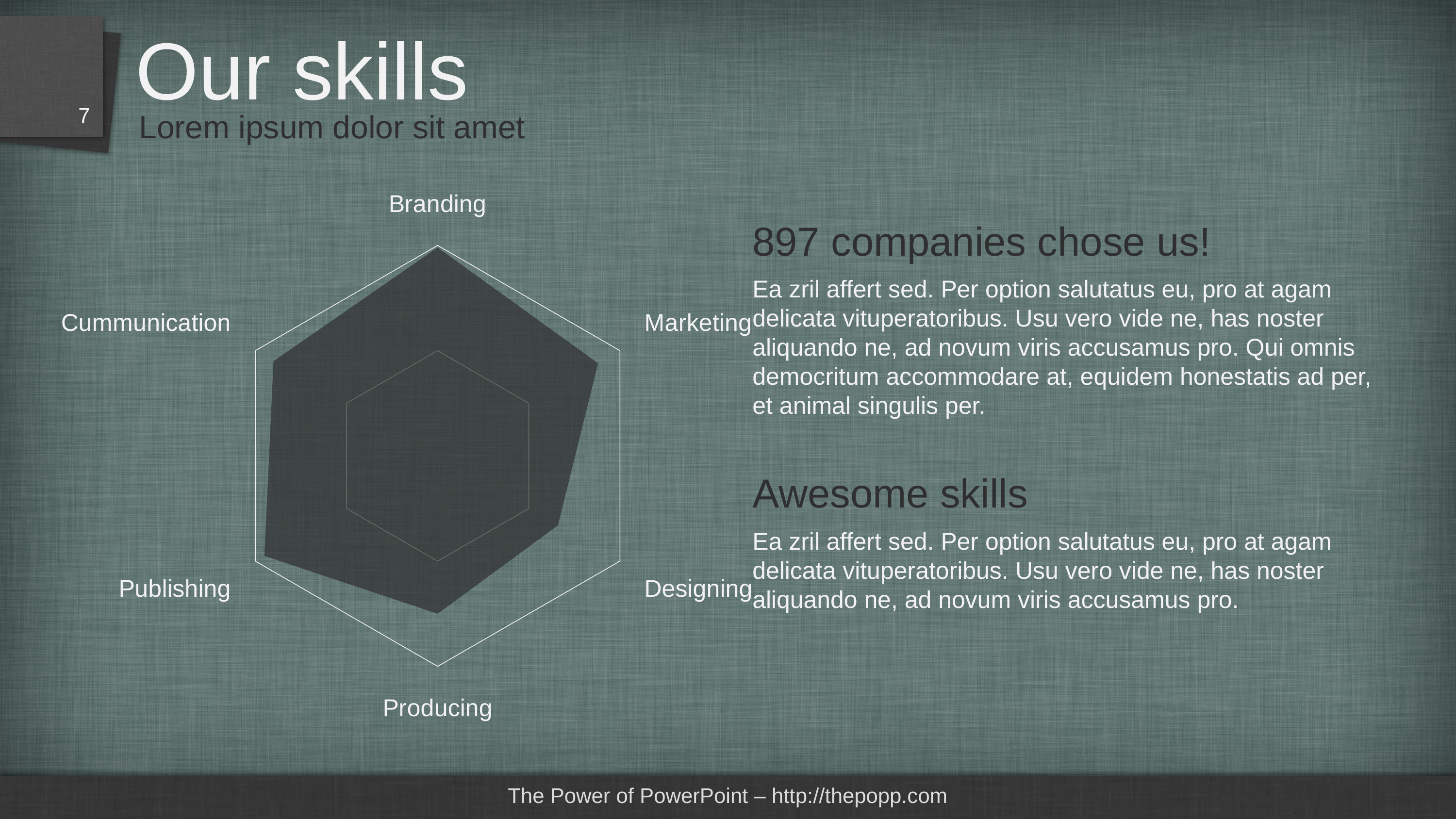

# Our skills
7
Lorem ipsum dolor sit amet

### Chart

| Category | 系列 1 |
|---|---|
| Branding | 0.99 |
| Marketing | 0.88 |
| Designing | 0.66 |
| Producing | 0.75 |
| Publishing | 0.95 |
| Cummunication | 0.9 |
897 companies chose us!
Ea zril affert sed. Per option salutatus eu, pro at agam delicata vituperatoribus. Usu vero vide ne, has noster aliquando ne, ad novum viris accusamus pro. Qui omnis democritum accommodare at, equidem honestatis ad per, et animal singulis per.

Awesome skills
Ea zril affert sed. Per option salutatus eu, pro at agam delicata vituperatoribus. Usu vero vide ne, has noster aliquando ne, ad novum viris accusamus pro.

The Power of PowerPoint – http://thepopp.com